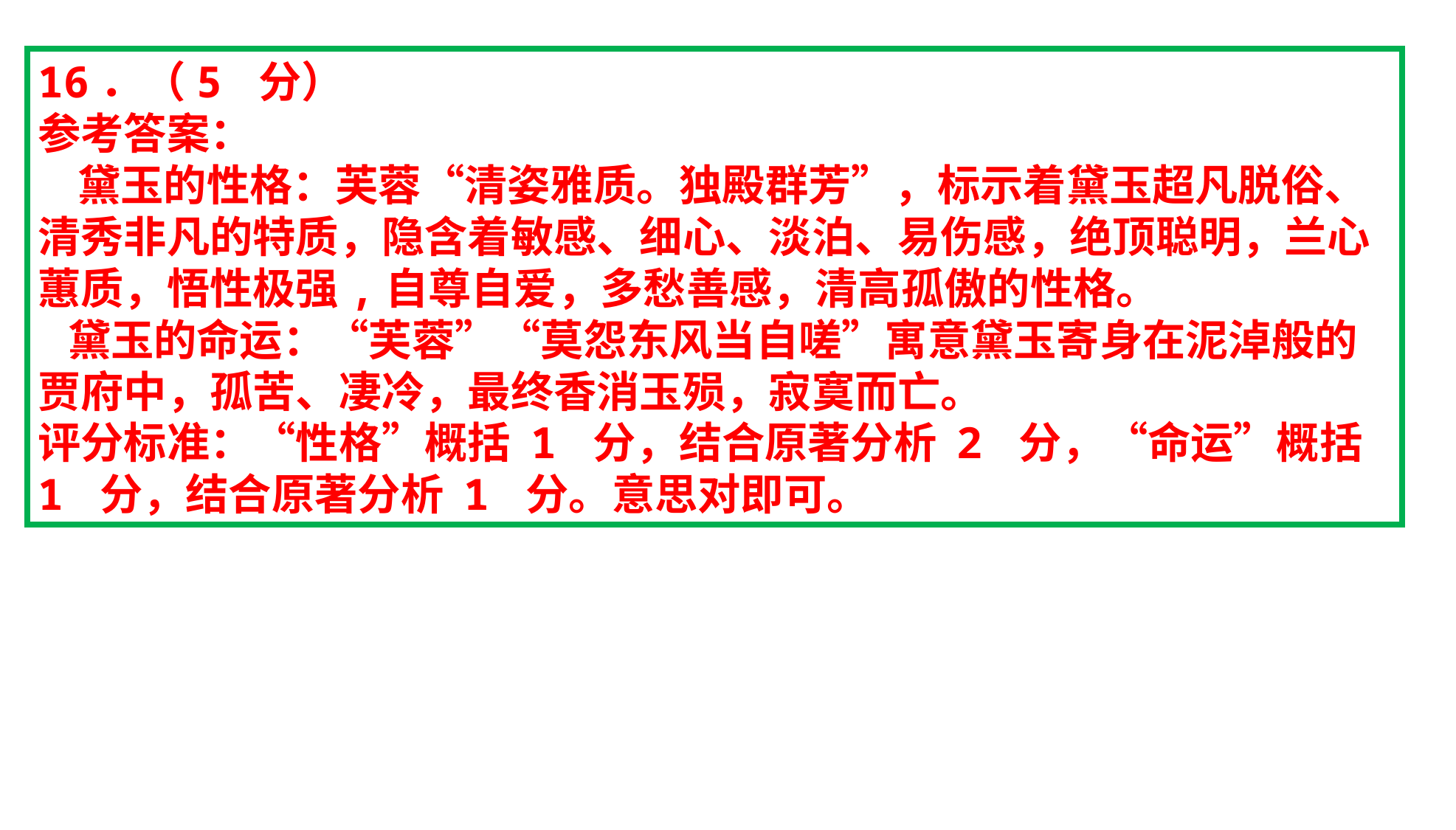

16．（5 分）
参考答案：
   黛玉的性格：芙蓉“清姿雅质。独殿群芳”，标示着黛玉超凡脱俗、清秀非凡的特质，隐含着敏感、细心、淡泊、易伤感，绝顶聪明，兰心蕙质，悟性极强,自尊自爱，多愁善感，清高孤傲的性格。
  黛玉的命运：“芙蓉”“莫怨东风当自嗟”寓意黛玉寄身在泥淖般的贾府中，孤苦、凄冷，最终香消玉殒，寂寞而亡。
评分标准：“性格”概括 1 分，结合原著分析 2 分，“命运”概括 1 分，结合原著分析 1 分。意思对即可。